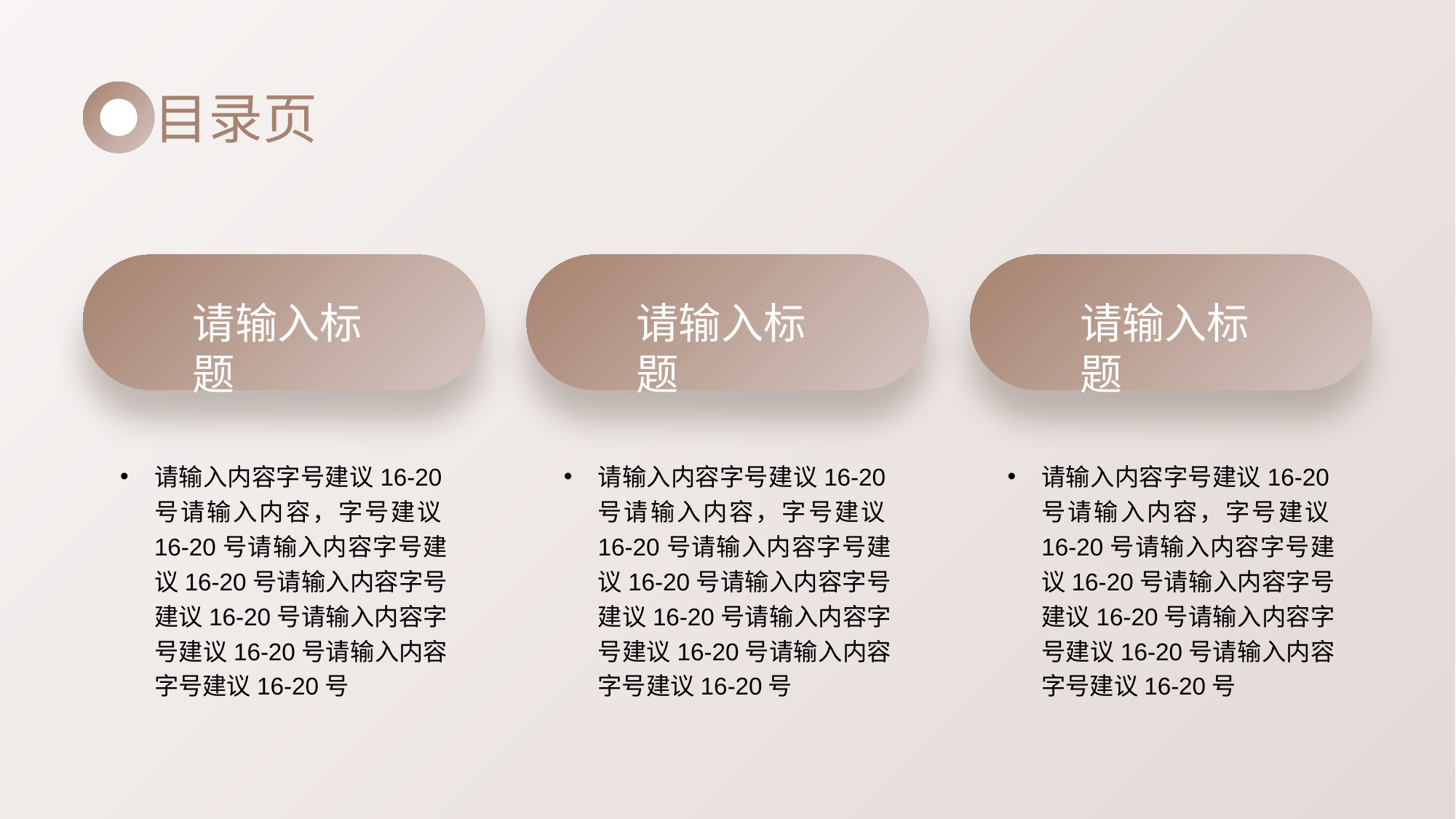

目录页

请输入标题
请输入标题
请输入标题
请输入内容字号建议16-20号请输入内容，字号建议16-20号请输入内容字号建议16-20号请输入内容字号建议16-20号请输入内容字号建议16-20号请输入内容字号建议16-20号
请输入内容字号建议16-20号请输入内容，字号建议16-20号请输入内容字号建议16-20号请输入内容字号建议16-20号请输入内容字号建议16-20号请输入内容字号建议16-20号
请输入内容字号建议16-20号请输入内容，字号建议16-20号请输入内容字号建议16-20号请输入内容字号建议16-20号请输入内容字号建议16-20号请输入内容字号建议16-20号